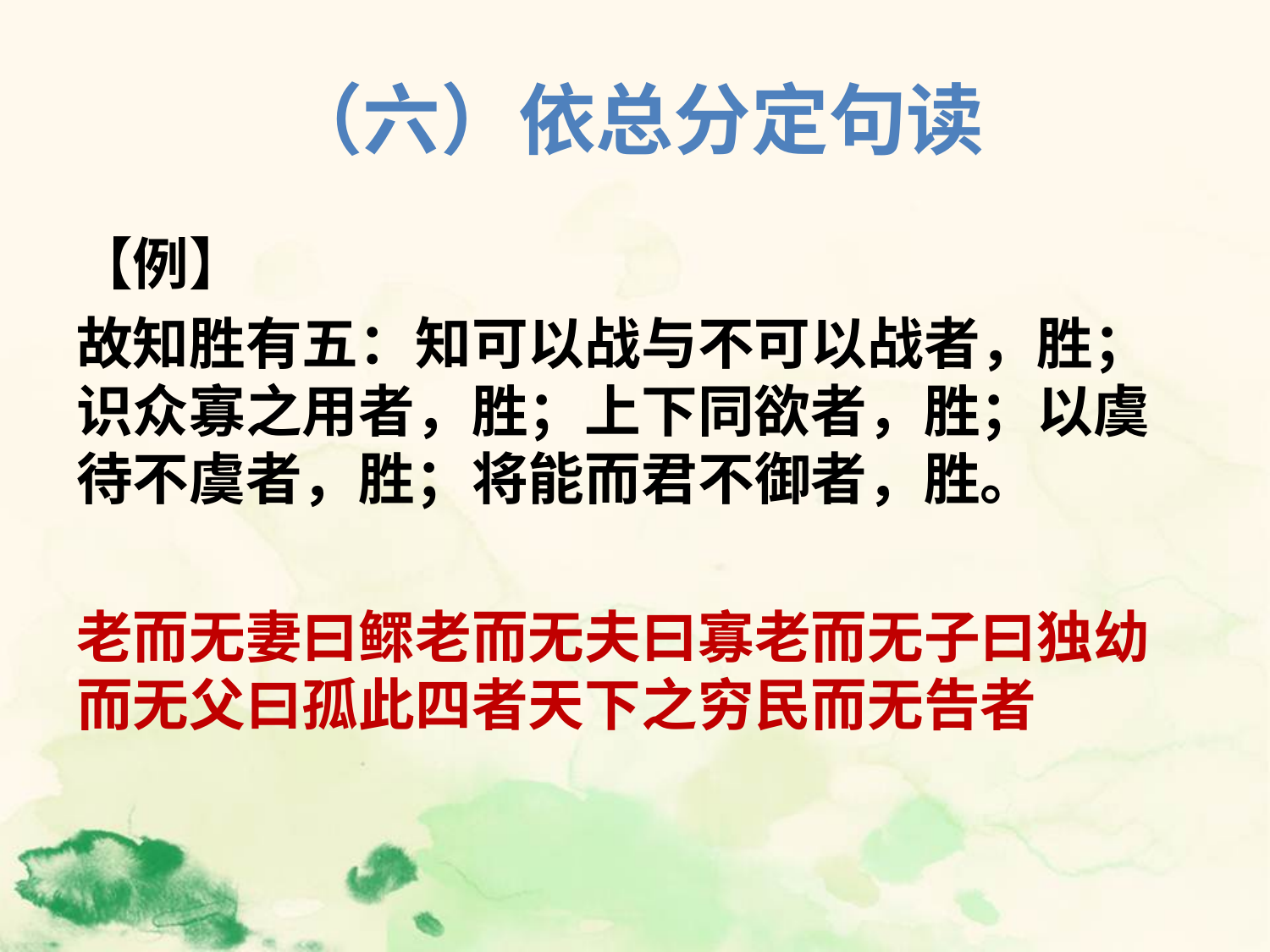

# （六）依总分定句读
【例】
故知胜有五：知可以战与不可以战者，胜；识众寡之用者，胜；上下同欲者，胜；以虞待不虞者，胜；将能而君不御者，胜。

老而无妻曰鳏老而无夫曰寡老而无子曰独幼而无父曰孤此四者天下之穷民而无告者